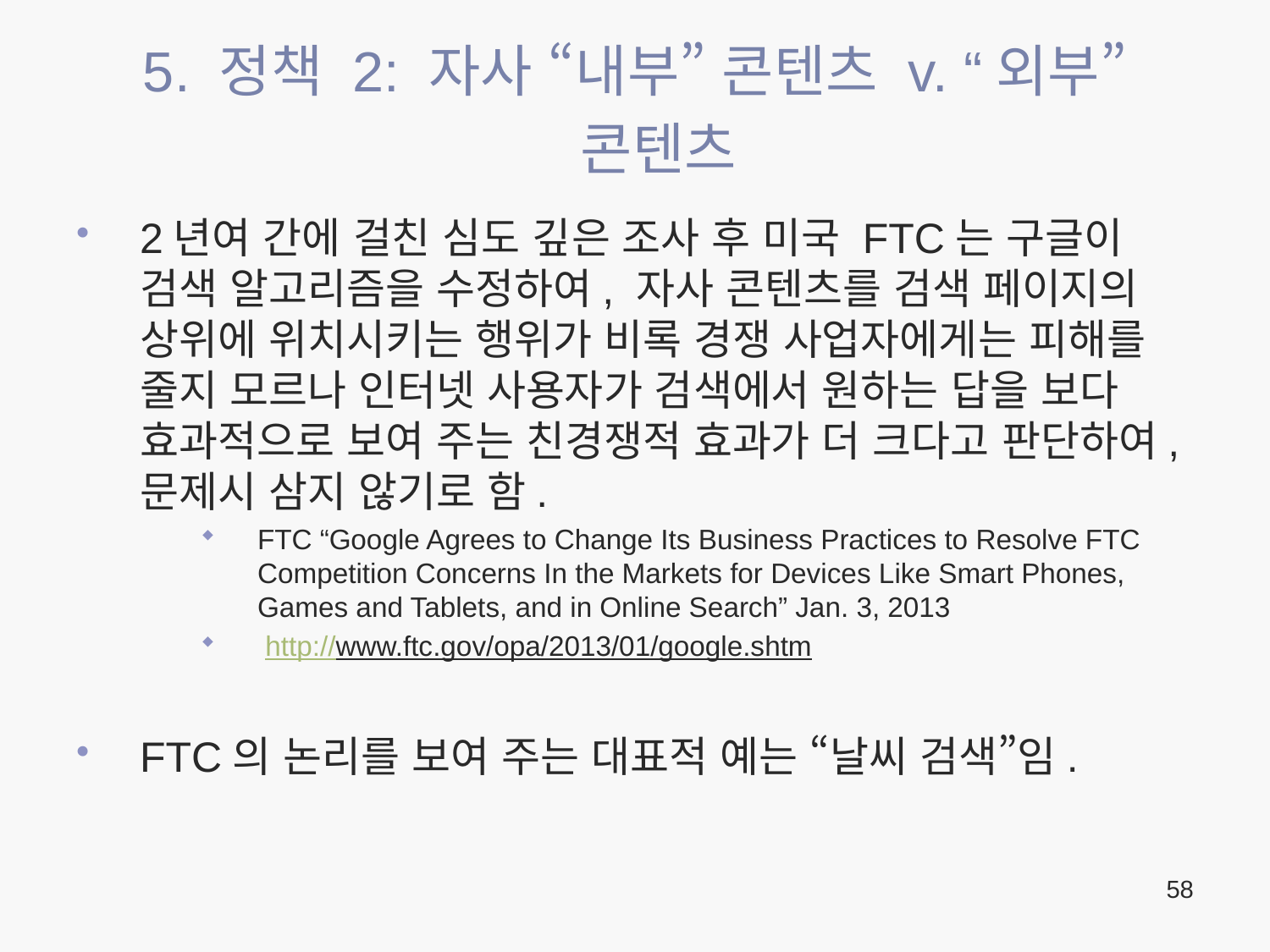

# 5. 정책 2: 자사 “내부” 콘텐츠 v. “외부” 콘텐츠
2년여 간에 걸친 심도 깊은 조사 후 미국 FTC는 구글이 검색 알고리즘을 수정하여, 자사 콘텐츠를 검색 페이지의 상위에 위치시키는 행위가 비록 경쟁 사업자에게는 피해를 줄지 모르나 인터넷 사용자가 검색에서 원하는 답을 보다 효과적으로 보여 주는 친경쟁적 효과가 더 크다고 판단하여, 문제시 삼지 않기로 함.
FTC “Google Agrees to Change Its Business Practices to Resolve FTC Competition Concerns In the Markets for Devices Like Smart Phones, Games and Tablets, and in Online Search” Jan. 3, 2013
 http://www.ftc.gov/opa/2013/01/google.shtm

FTC의 논리를 보여 주는 대표적 예는 “날씨 검색”임.

58